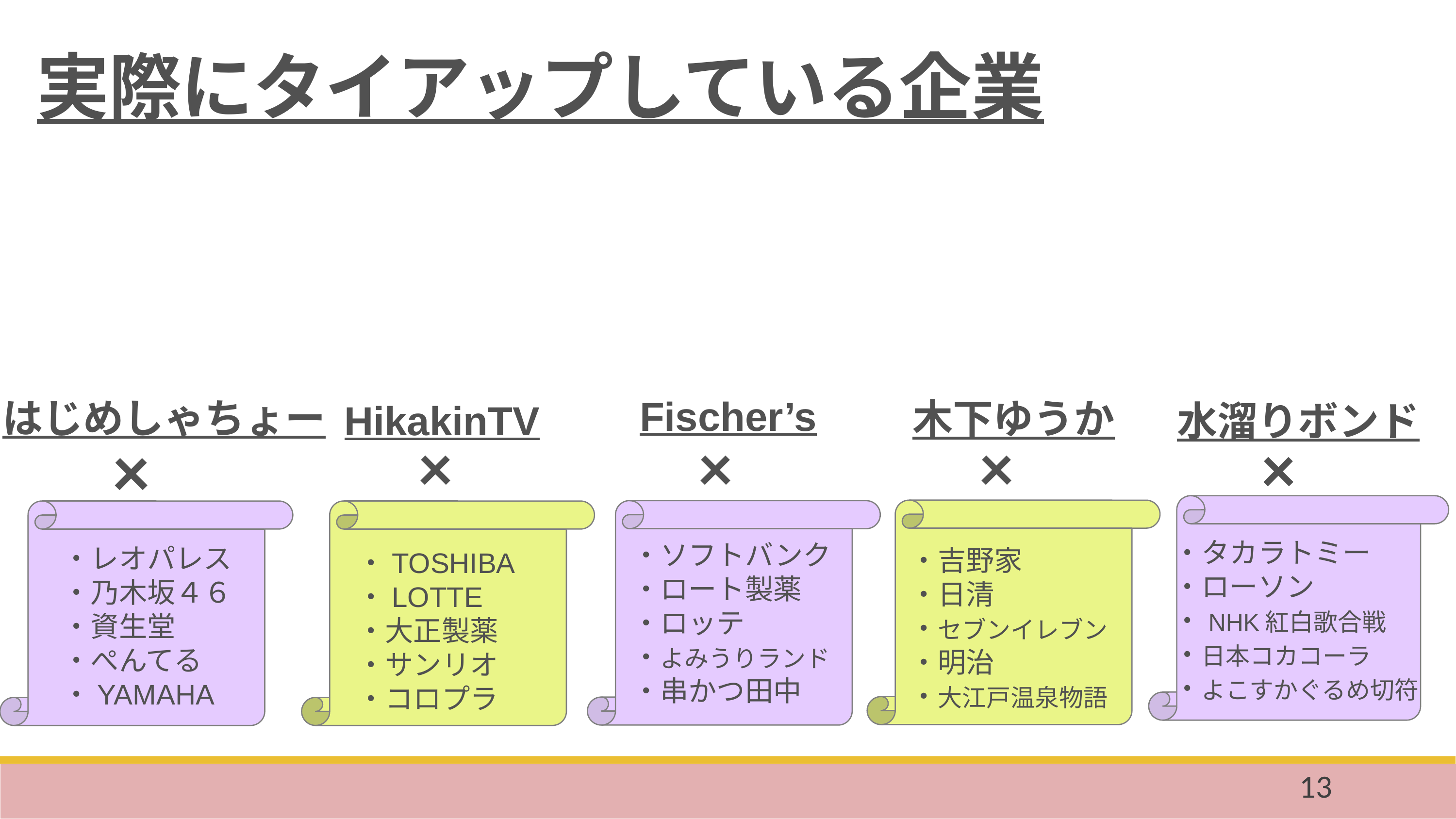

実際にタイアップしている企業
Fischer’s
はじめしゃちょー
木下ゆうか
HikakinTV
水溜りボンド
×
×
×
×
×

・タカラトミー
・ローソン
・NHK紅白歌合戦
・日本コカコーラ
・よこすかぐるめ切符

・ソフトバンク
・ロート製薬
・ロッテ
・よみうりランド
・串かつ田中

・レオパレス
・乃木坂４６
・資生堂
・ぺんてる
・YAMAHA
・吉野家
・日清
・セブンイレブン
・明治
・大江戸温泉物語

・TOSHIBA
・LOTTE
・大正製薬
・サンリオ
・コロプラ
13